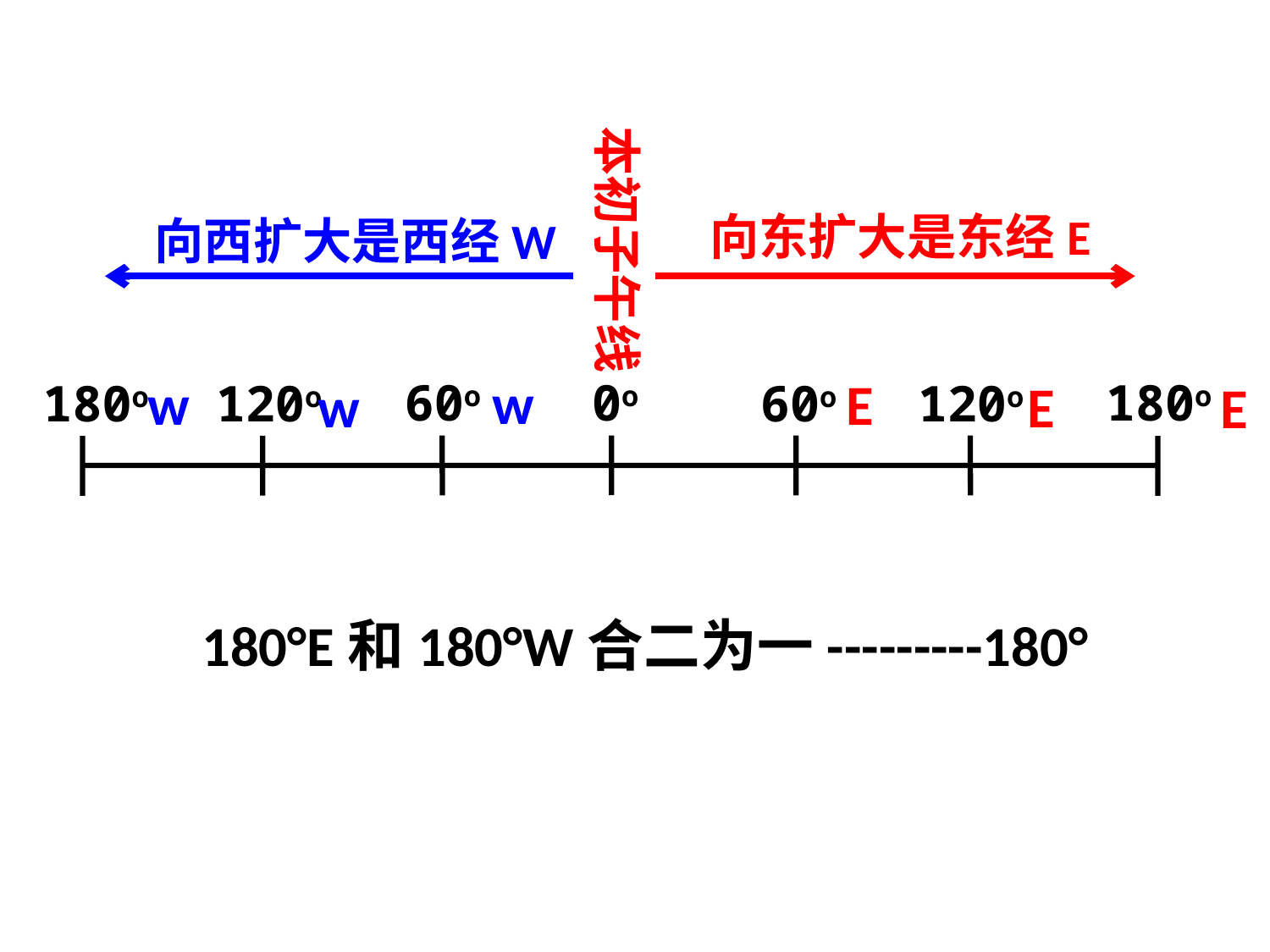

本初子午线

向东扩大是东经E
向西扩大是西经W
w
w
E
w
E
E
60o
0o
180o
180o
120o
60o
120o

180°E和180°W合二为一---------180°